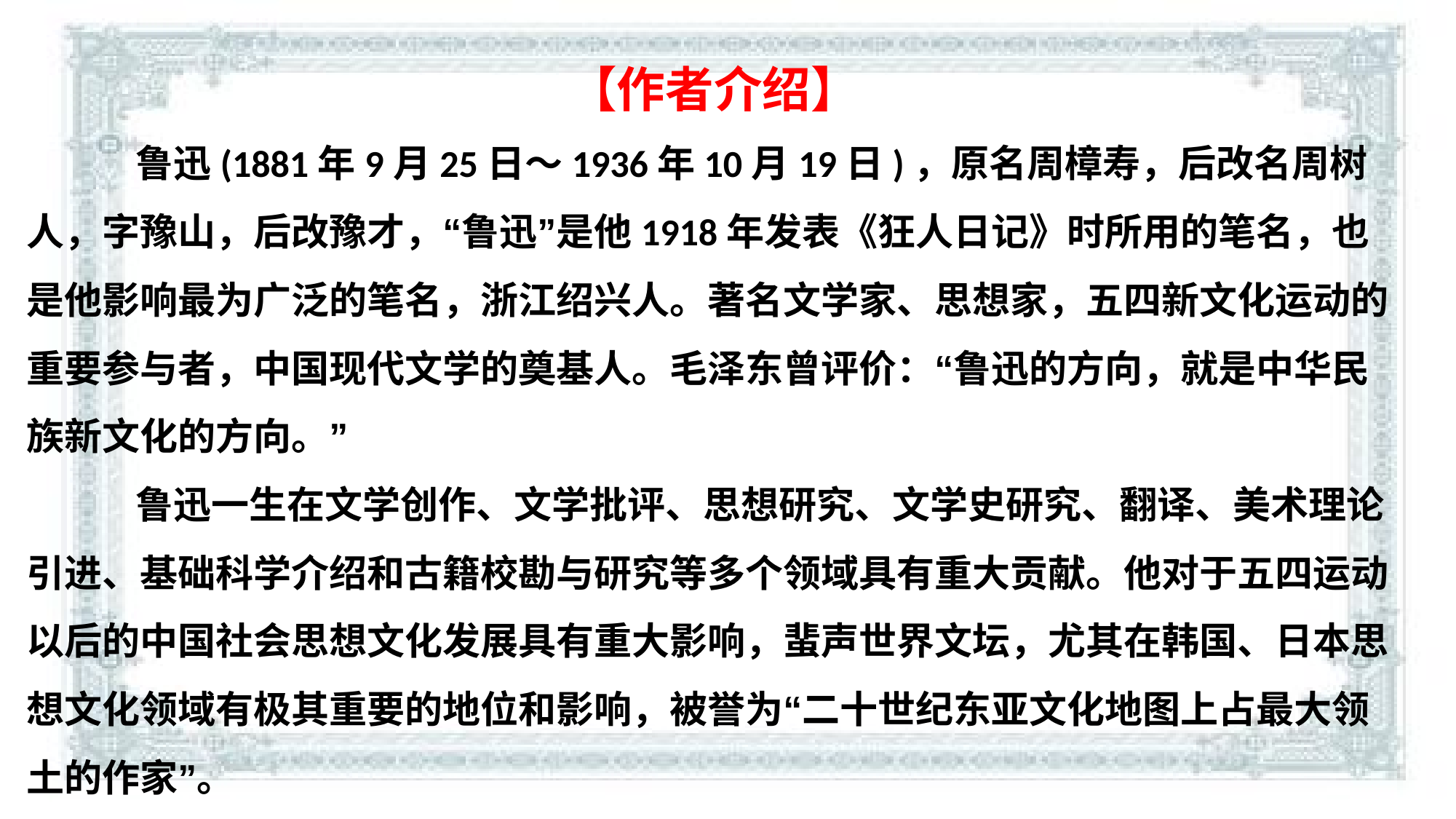

【作者介绍】
	鲁迅(1881年9月25日～1936年10月19日)，原名周樟寿，后改名周树人，字豫山，后改豫才，“鲁迅”是他1918年发表《狂人日记》时所用的笔名，也是他影响最为广泛的笔名，浙江绍兴人。著名文学家、思想家，五四新文化运动的重要参与者，中国现代文学的奠基人。毛泽东曾评价：“鲁迅的方向，就是中华民族新文化的方向。”
	鲁迅一生在文学创作、文学批评、思想研究、文学史研究、翻译、美术理论引进、基础科学介绍和古籍校勘与研究等多个领域具有重大贡献。他对于五四运动以后的中国社会思想文化发展具有重大影响，蜚声世界文坛，尤其在韩国、日本思想文化领域有极其重要的地位和影响，被誉为“二十世纪东亚文化地图上占最大领土的作家”。